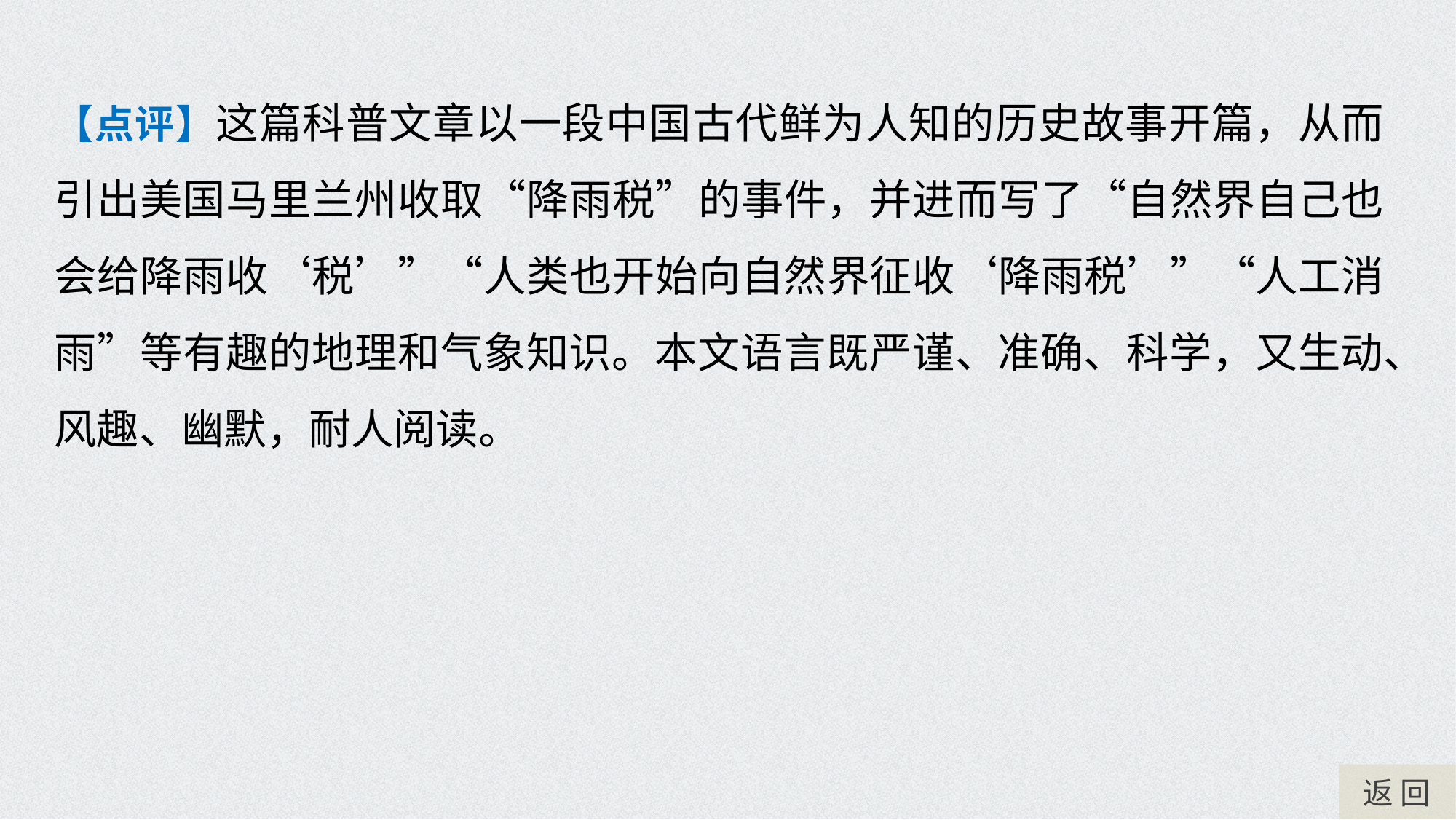

【点评】这篇科普文章以一段中国古代鲜为人知的历史故事开篇，从而引出美国马里兰州收取“降雨税”的事件，并进而写了“自然界自己也会给降雨收‘税’”“人类也开始向自然界征收‘降雨税’”“人工消雨”等有趣的地理和气象知识。本文语言既严谨、准确、科学，又生动、风趣、幽默，耐人阅读。
返 回